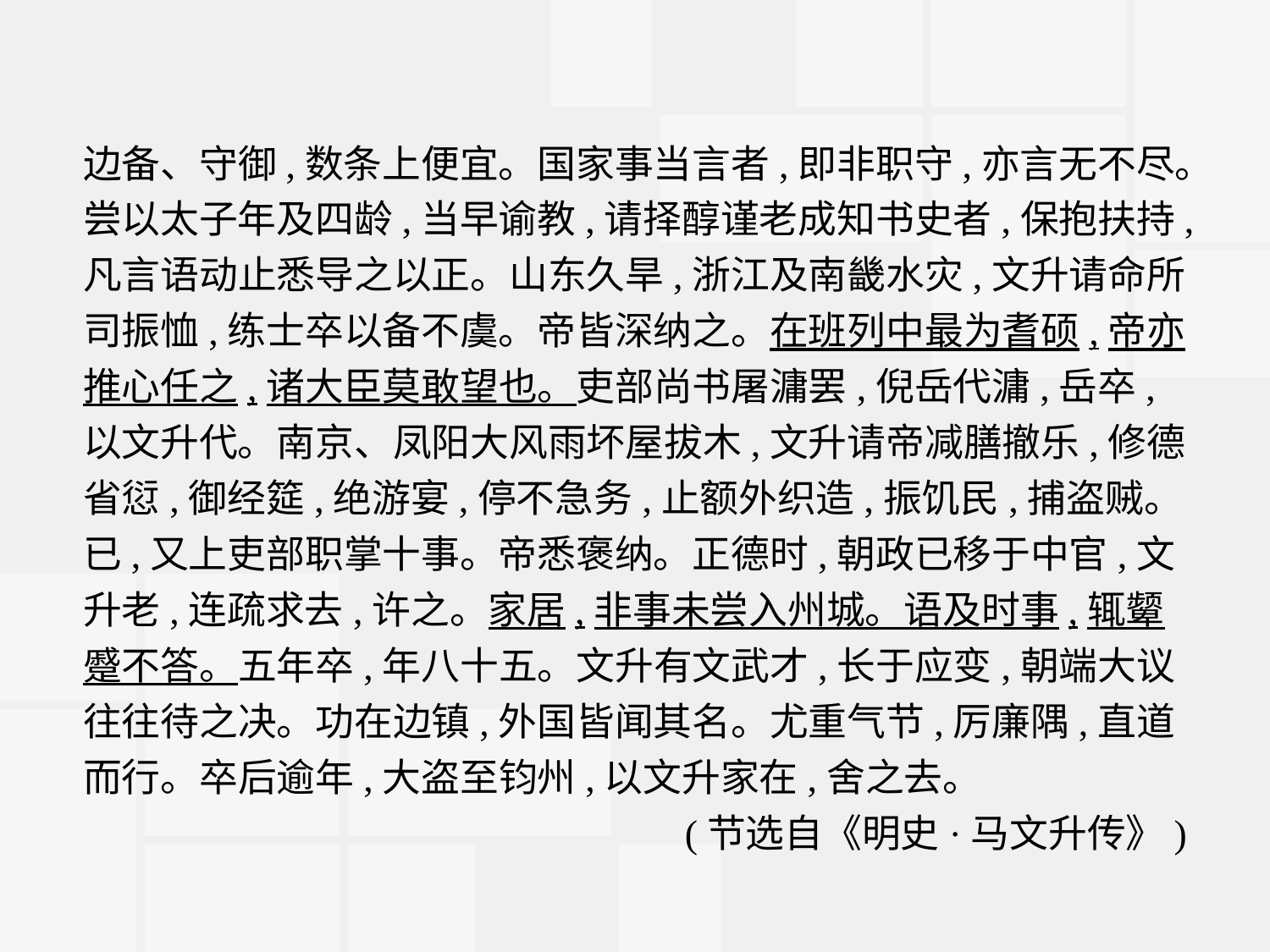

边备、守御,数条上便宜。国家事当言者,即非职守,亦言无不尽。尝以太子年及四龄,当早谕教,请择醇谨老成知书史者,保抱扶持,凡言语动止悉导之以正。山东久旱,浙江及南畿水灾,文升请命所司振恤,练士卒以备不虞。帝皆深纳之。在班列中最为耆硕,帝亦推心任之,诸大臣莫敢望也。吏部尚书屠滽罢,倪岳代滽,岳卒,以文升代。南京、凤阳大风雨坏屋拔木,文升请帝减膳撤乐,修德省愆,御经筵,绝游宴,停不急务,止额外织造,振饥民,捕盗贼。已,又上吏部职掌十事。帝悉褒纳。正德时,朝政已移于中官,文升老,连疏求去,许之。家居,非事未尝入州城。语及时事,辄颦蹙不答。五年卒,年八十五。文升有文武才,长于应变,朝端大议往往待之决。功在边镇,外国皆闻其名。尤重气节,厉廉隅,直道而行。卒后逾年,大盗至钧州,以文升家在,舍之去。
(节选自《明史·马文升传》)